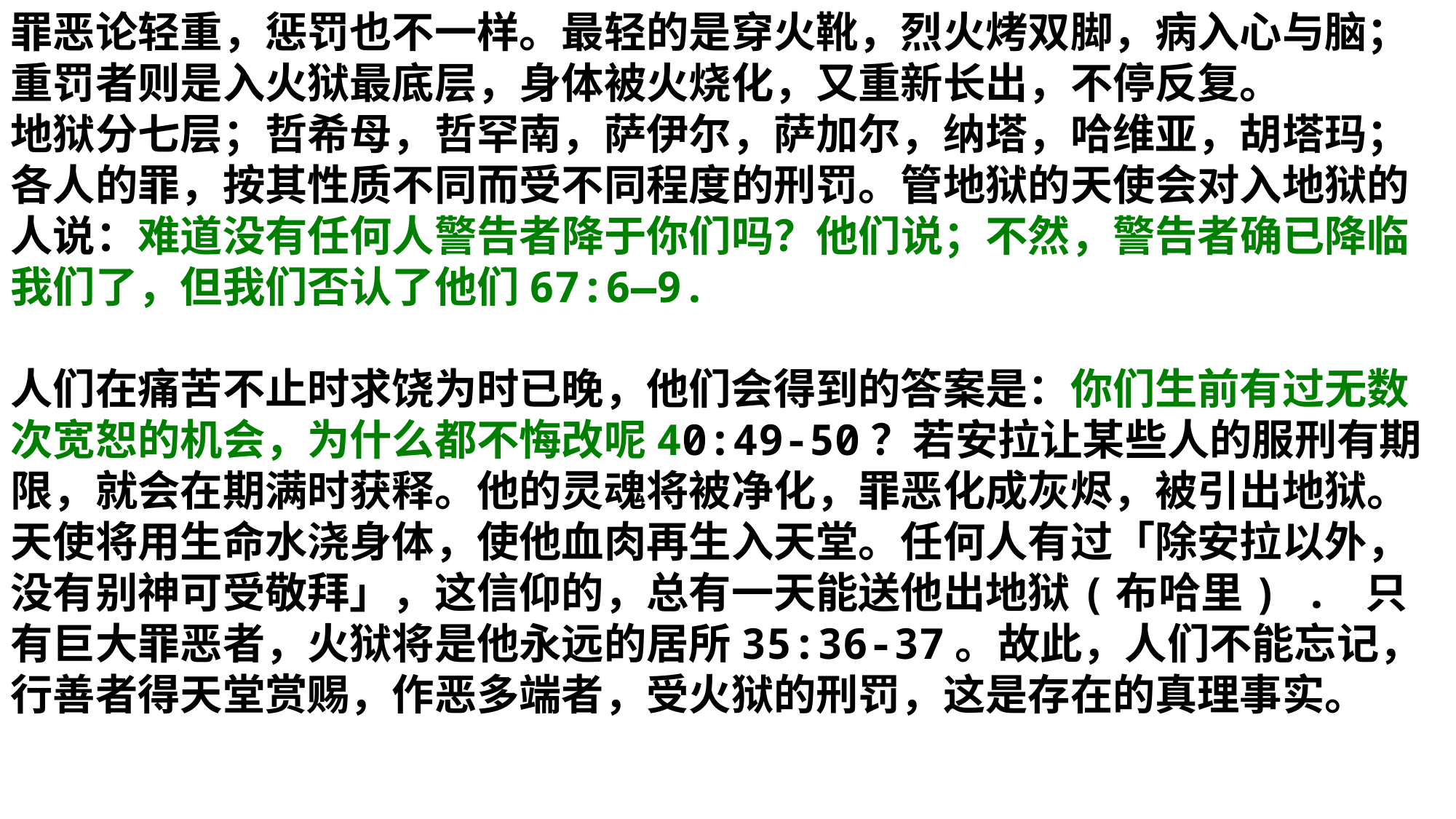

罪恶论轻重，惩罚也不一样。最轻的是穿火靴，烈火烤双脚，病入心与脑；重罚者则是入火狱最底层，身体被火烧化，又重新长出，不停反复。
地狱分七层；哲希母，哲罕南，萨伊尔，萨加尔，纳塔，哈维亚，胡塔玛；各人的罪，按其性质不同而受不同程度的刑罚。管地狱的天使会对入地狱的人说：难道没有任何人警告者降于你们吗？他们说；不然，警告者确已降临我们了，但我们否认了他们67:6—9.

人们在痛苦不止时求饶为时已晚，他们会得到的答案是：你们生前有过无数次宽恕的机会，为什么都不悔改呢40:49-50？若安拉让某些人的服刑有期限，就会在期满时获释。他的灵魂将被净化，罪恶化成灰烬，被引出地狱。天使将用生命水浇身体，使他血肉再生入天堂。任何人有过「除安拉以外，没有别神可受敬拜」，这信仰的，总有一天能送他出地狱(布哈里) . 只有巨大罪恶者，火狱将是他永远的居所35:36-37。故此，人们不能忘记，行善者得天堂赏赐，作恶多端者，受火狱的刑罚，这是存在的真理事实。